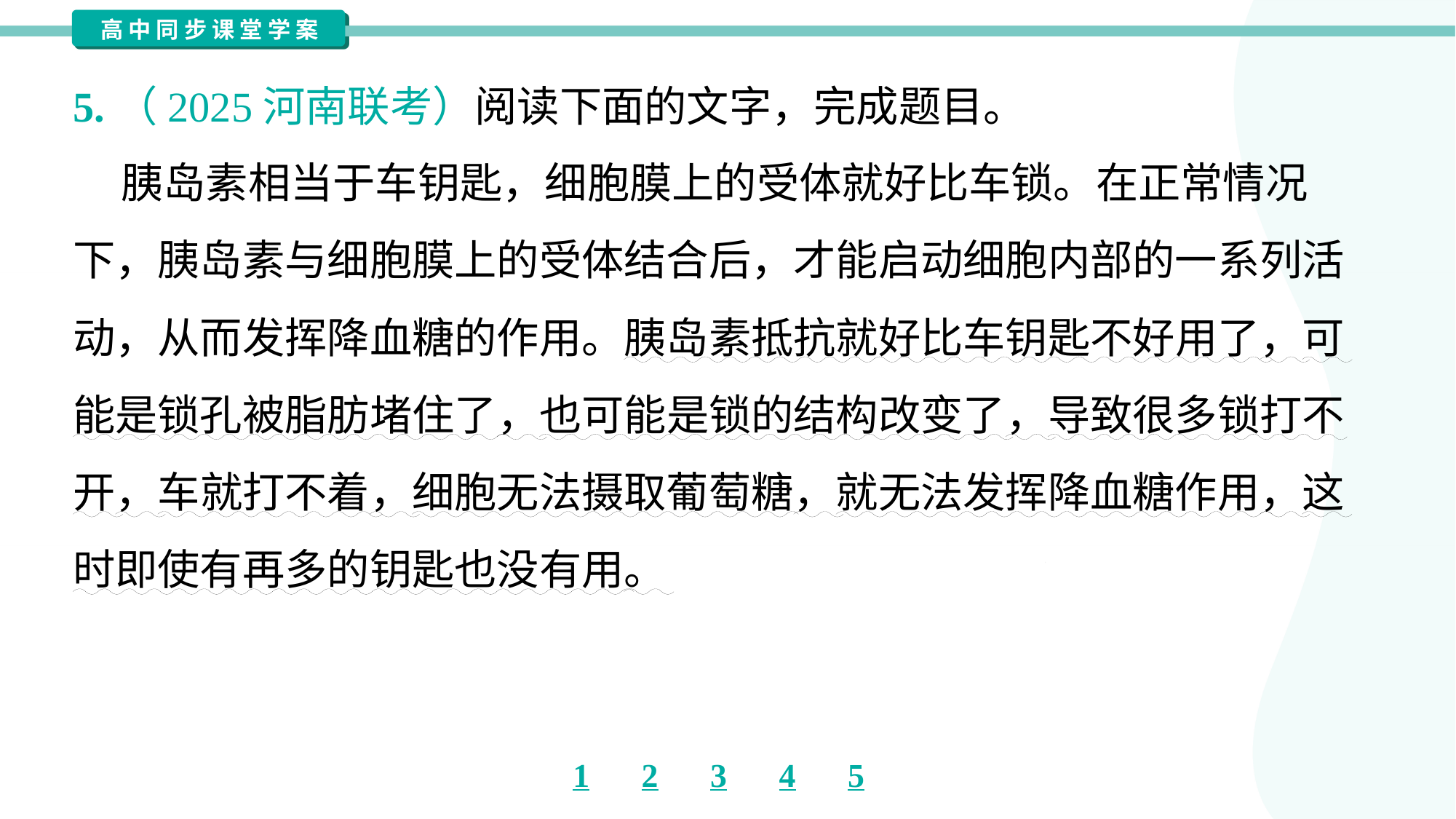

5.（2025河南联考）阅读下面的文字，完成题目。
    胰岛素相当于车钥匙，细胞膜上的受体就好比车锁。在正常情况
下，胰岛素与细胞膜上的受体结合后，才能启动细胞内部的一系列活
动，从而发挥降血糖的作用。胰岛素抵抗就好比车钥匙不好用了，可
能是锁孔被脂肪堵住了，也可能是锁的结构改变了，导致很多锁打不
开，车就打不着，细胞无法摄取葡萄糖，就无法发挥降血糖作用，这
时即使有再多的钥匙也没有用。